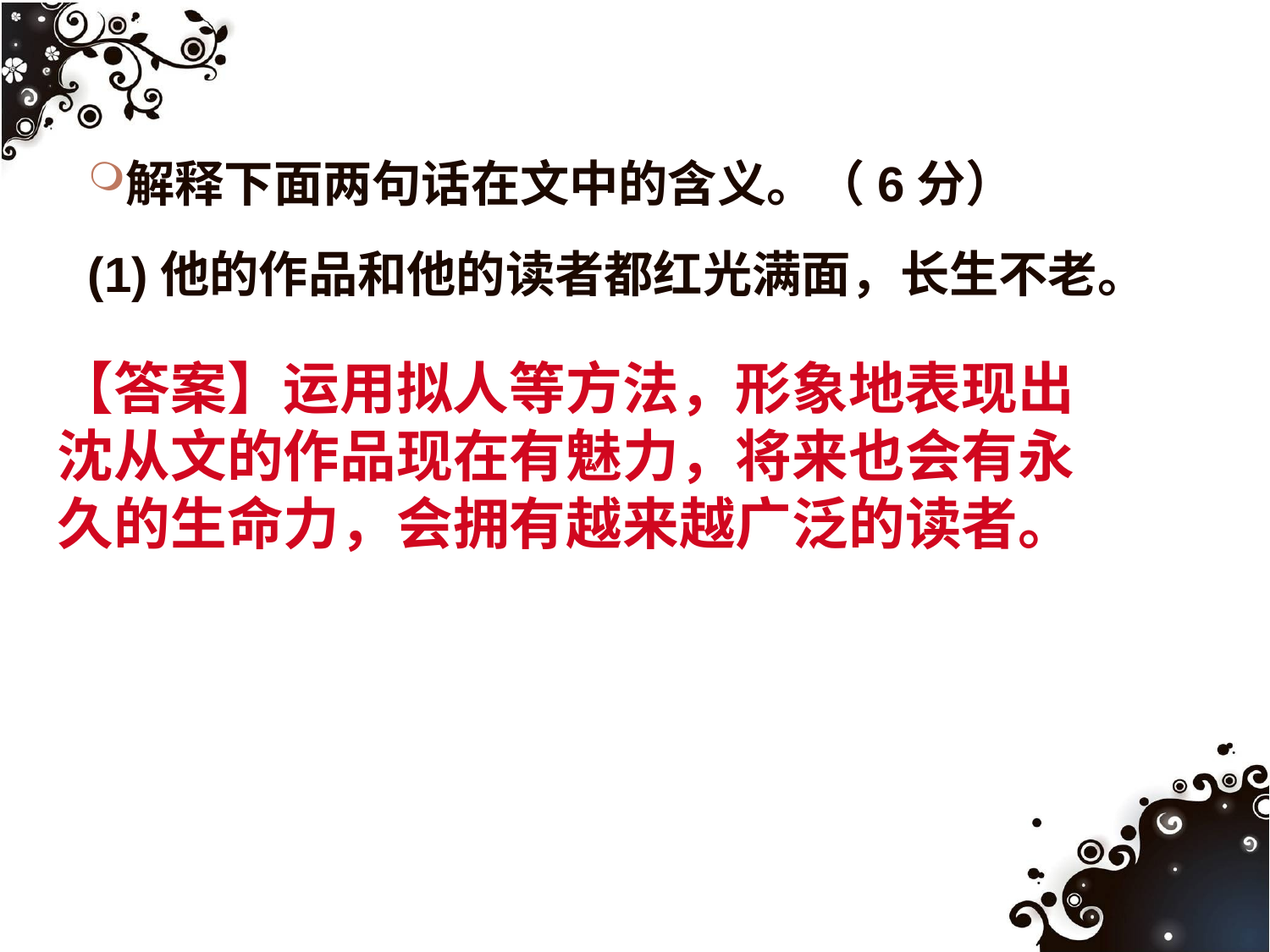

解释下面两句话在文中的含义。（6分）
(1)他的作品和他的读者都红光满面，长生不老。
【答案】运用拟人等方法，形象地表现出沈从文的作品现在有魅力，将来也会有永久的生命力，会拥有越来越广泛的读者。